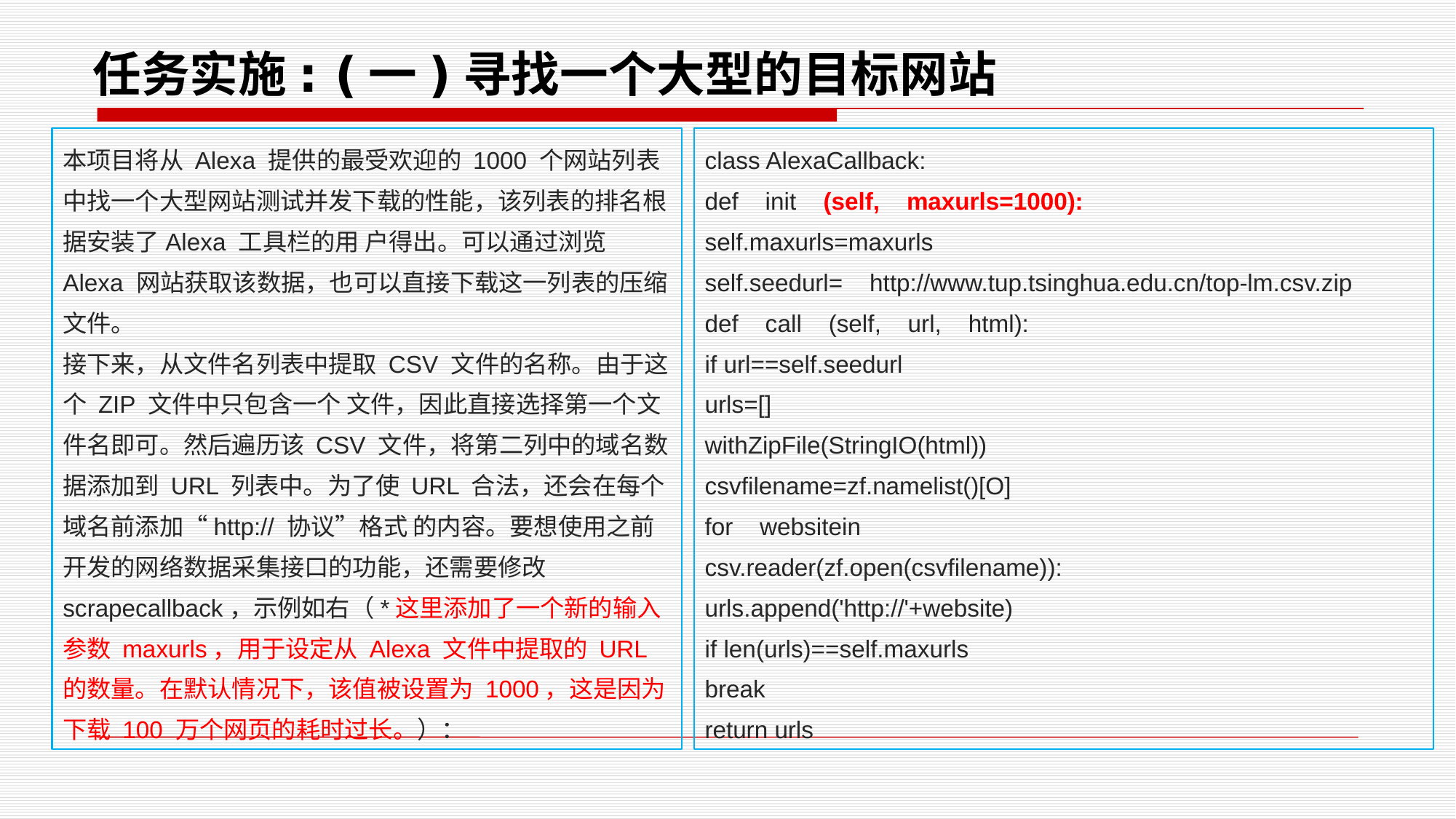

# 任务实施: (一)寻找一个大型的目标网站
本项目将从 Alexa 提供的最受欢迎的 1000 个网站列表中找一个大型网站测试并发下载的性能，该列表的排名根据安装了Alexa 工具栏的用 户得出。可以通过浏览 Alexa 网站获取该数据，也可以直接下载这一列表的压缩文件。
接下来，从文件名列表中提取 CSV 文件的名称。由于这个 ZIP 文件中只包含一个 文件，因此直接选择第一个文件名即可。然后遍历该 CSV 文件，将第二列中的域名数 据添加到 URL 列表中。为了使 URL 合法，还会在每个域名前添加“http:// 协议”格式 的内容。要想使用之前开发的网络数据采集接口的功能，还需要修改 scrapecallback，示例如右（*这里添加了一个新的输入参数 maxurls，用于设定从 Alexa 文件中提取的 URL 的数量。在默认情况下，该值被设置为 1000，这是因为下载 100 万个网页的耗时过长。）：
class AlexaCallback:
def    init    (self,    maxurls=1000):
self.maxurls=maxurls
self.seedurl=    http://www.tup.tsinghua.edu.cn/top-lm.csv.zip
def    call    (self,    url,    html):
if url==self.seedurl
urls=[]
withZipFile(StringIO(html))
csvﬁlename=zf.namelist()[O]
for    websitein
csv.reader(zf.open(csvﬁlename)):
urls.append('http://'+website)
if len(urls)==self.maxurls
break
return urls